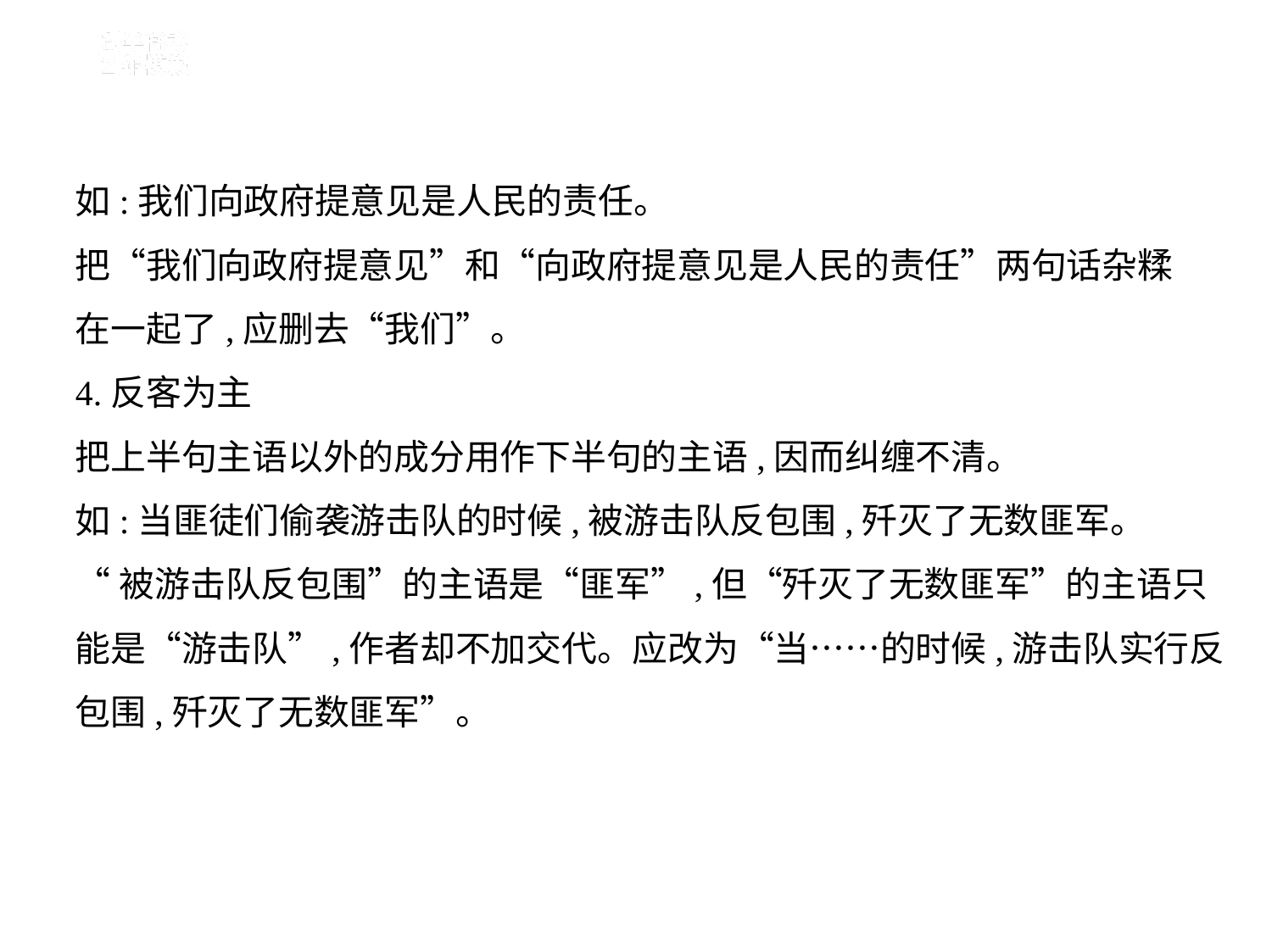

如:我们向政府提意见是人民的责任。
把“我们向政府提意见”和“向政府提意见是人民的责任”两句话杂糅
在一起了,应删去“我们”。
4.反客为主
把上半句主语以外的成分用作下半句的主语,因而纠缠不清。
如:当匪徒们偷袭游击队的时候,被游击队反包围,歼灭了无数匪军。
“被游击队反包围”的主语是“匪军”,但“歼灭了无数匪军”的主语只
能是“游击队”,作者却不加交代。应改为“当……的时候,游击队实行反
包围,歼灭了无数匪军”。